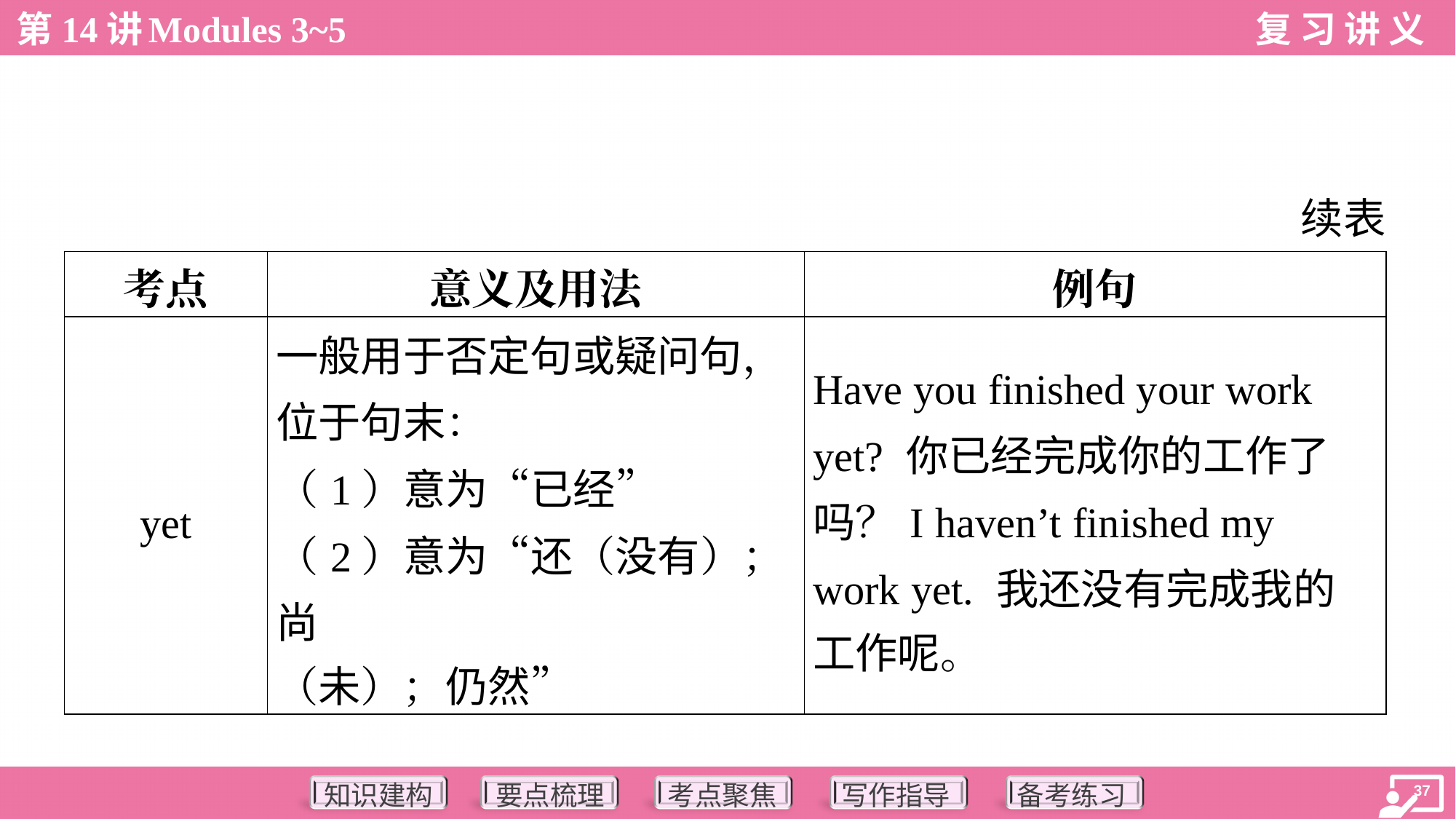

续表
| 考点 | 意义及用法 | 例句 |
| --- | --- | --- |
| yet | 一般用于否定句或疑问句， 位于句末： （1）意为“已经” （2）意为“还（没有）；尚 （未）；仍然” | Have you finished your work yet? 你已经完成你的工作了 吗？I haven’t finished my work yet. 我还没有完成我的 工作呢。 |